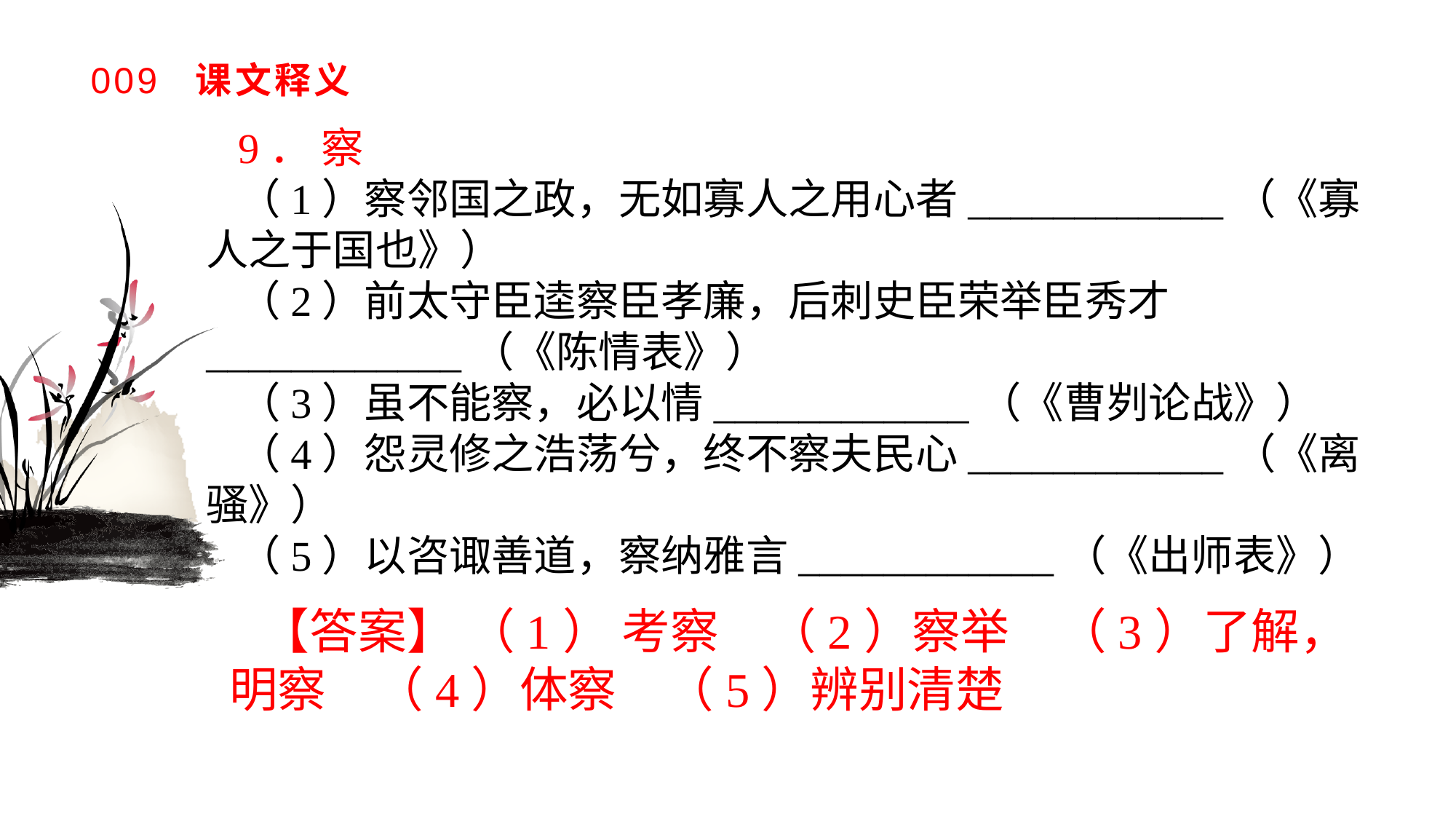

# 009  课文释义
9． 察
（1）察邻国之政，无如寡人之用心者____________（《寡人之于国也》）（2）前太守臣逵察臣孝廉，后刺史臣荣举臣秀才____________（《陈情表》）（3）虽不能察，必以情____________（《曹刿论战》）（4）怨灵修之浩荡兮，终不察夫民心____________（《离骚》）（5）以咨诹善道，察纳雅言____________（《出师表》）
【答案】 （1） 考察　（2）察举　（3）了解，明察　（4）体察　（5）辨别清楚